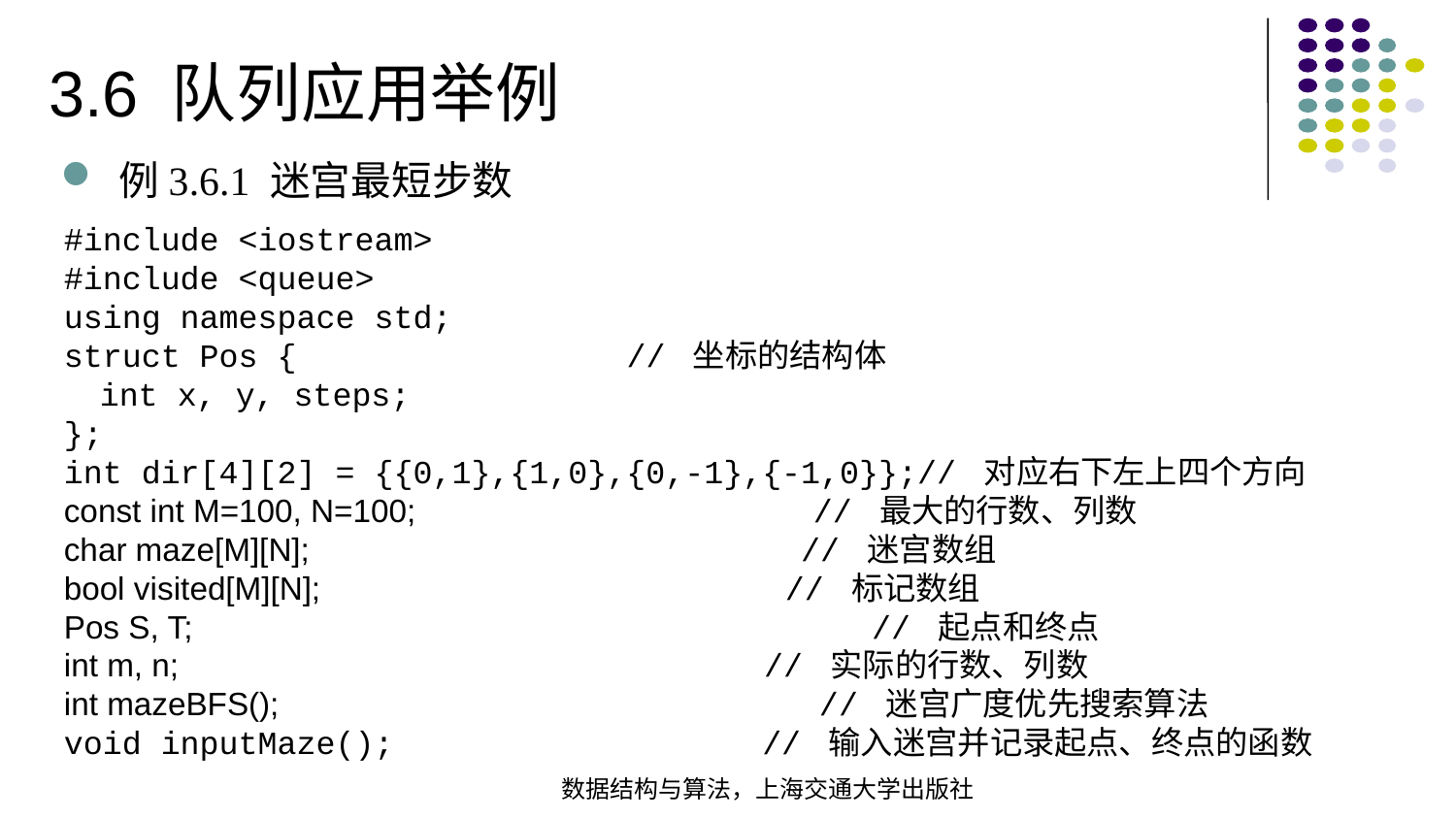

3.6 队列应用举例
例3.6.1 迷宫最短步数
#include <iostream>#include <queue>using namespace std;struct Pos {                 // 坐标的结构体    int x, y, steps;};int dir[4][2] = {{0,1},{1,0},{0,-1},{-1,0}};// 对应右下左上四个方向const int M=100, N=100;                     // 最大的行数、列数char maze[M][N];                            // 迷宫数组bool visited[M][N];                         // 标记数组Pos S, T;                                   // 起点和终点int m, n;                                   // 实际的行数、列数int mazeBFS();                              // 迷宫广度优先搜索算法
void inputMaze();                   // 输入迷宫并记录起点、终点的函数